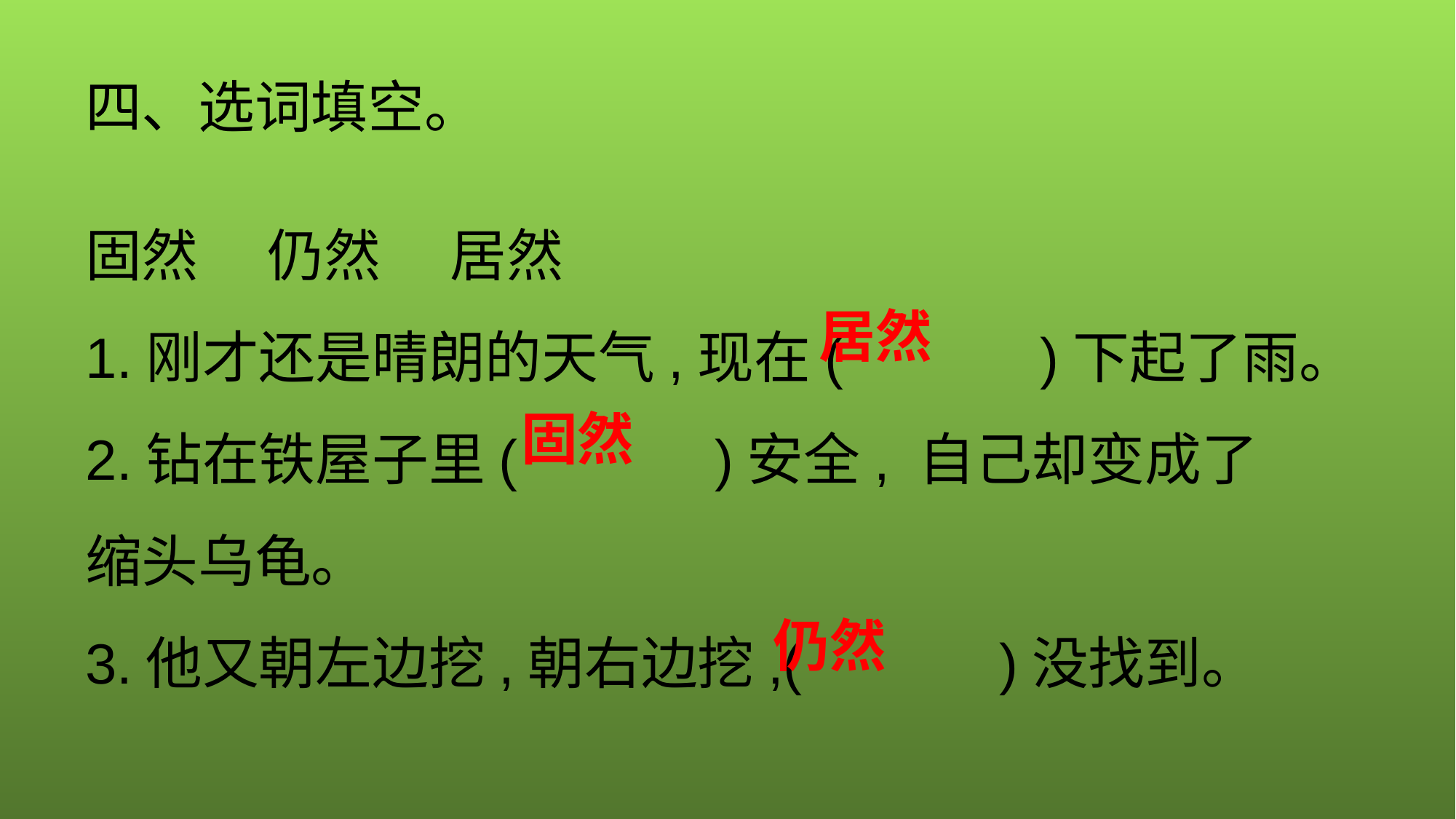

四、选词填空。
固然　 仍然　 居然
1.刚才还是晴朗的天气,现在(　　　)下起了雨。
2.钻在铁屋子里(　　　)安全, 自己却变成了缩头乌龟。
3.他又朝左边挖,朝右边挖,(　　　)没找到。
居然
固然
仍然